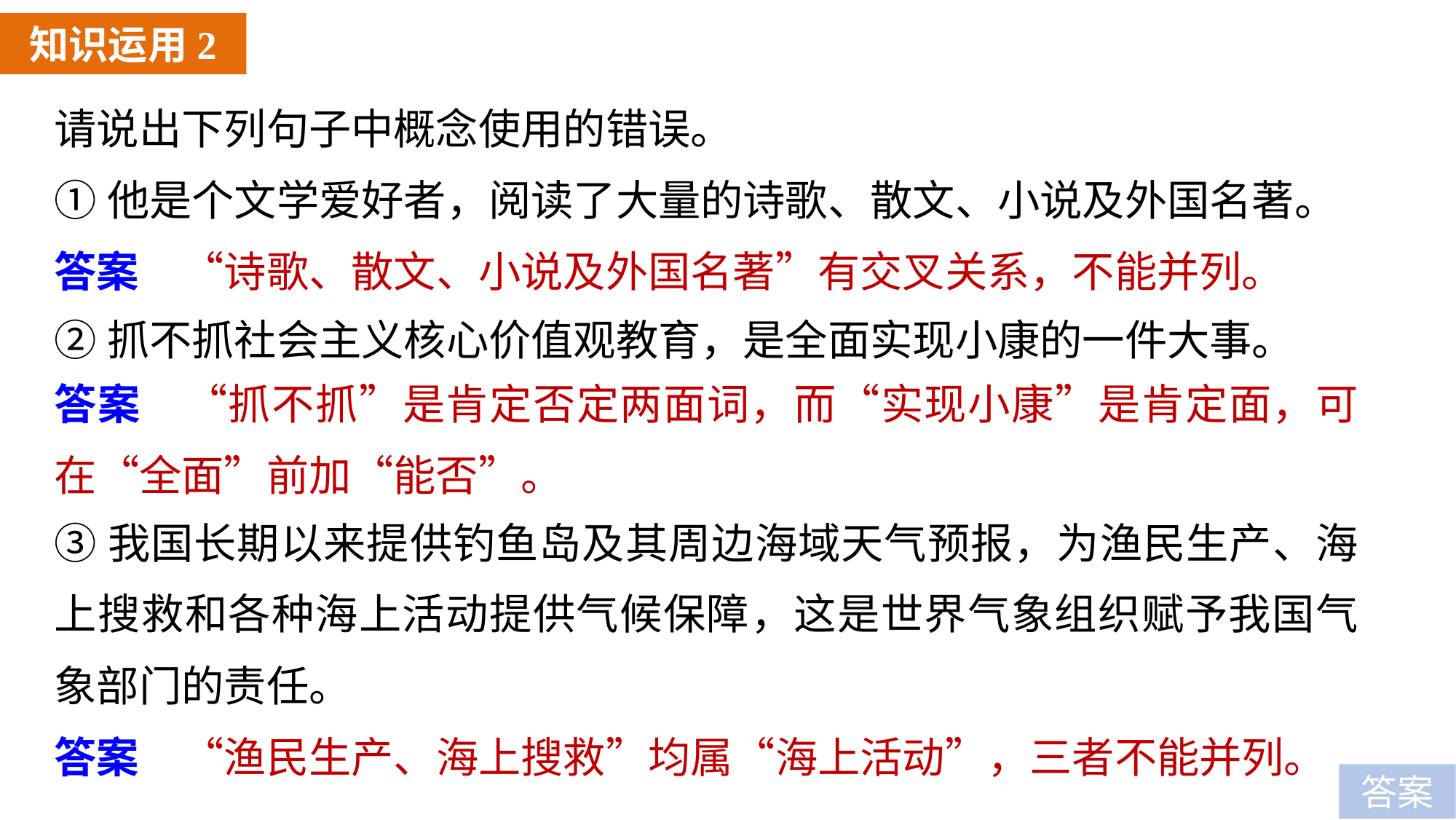

知识运用2
请说出下列句子中概念使用的错误。
①他是个文学爱好者，阅读了大量的诗歌、散文、小说及外国名著。
答案　“诗歌、散文、小说及外国名著”有交叉关系，不能并列。
②抓不抓社会主义核心价值观教育，是全面实现小康的一件大事。
答案　“抓不抓”是肯定否定两面词，而“实现小康”是肯定面，可在“全面”前加“能否”。
③我国长期以来提供钓鱼岛及其周边海域天气预报，为渔民生产、海上搜救和各种海上活动提供气候保障，这是世界气象组织赋予我国气象部门的责任。
答案　“渔民生产、海上搜救”均属“海上活动”，三者不能并列。
答案